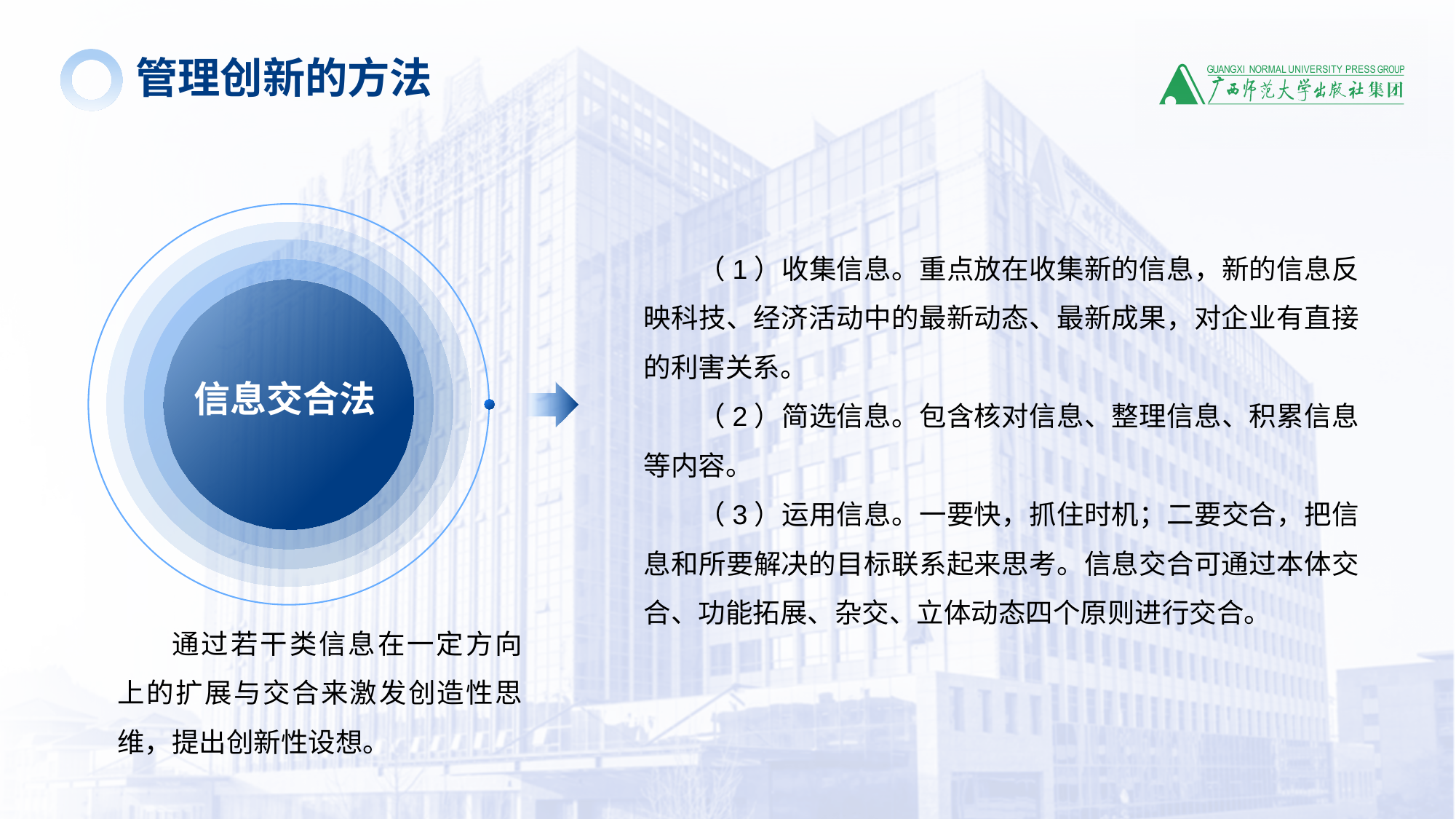

管理创新的方法

（1）收集信息。重点放在收集新的信息，新的信息反映科技、经济活动中的最新动态、最新成果，对企业有直接的利害关系。
（2）简选信息。包含核对信息、整理信息、积累信息等内容。
（3）运用信息。一要快，抓住时机；二要交合，把信息和所要解决的目标联系起来思考。信息交合可通过本体交合、功能拓展、杂交、立体动态四个原则进行交合。

信息交合法

通过若干类信息在一定方向上的扩展与交合来激发创造性思维，提出创新性设想。